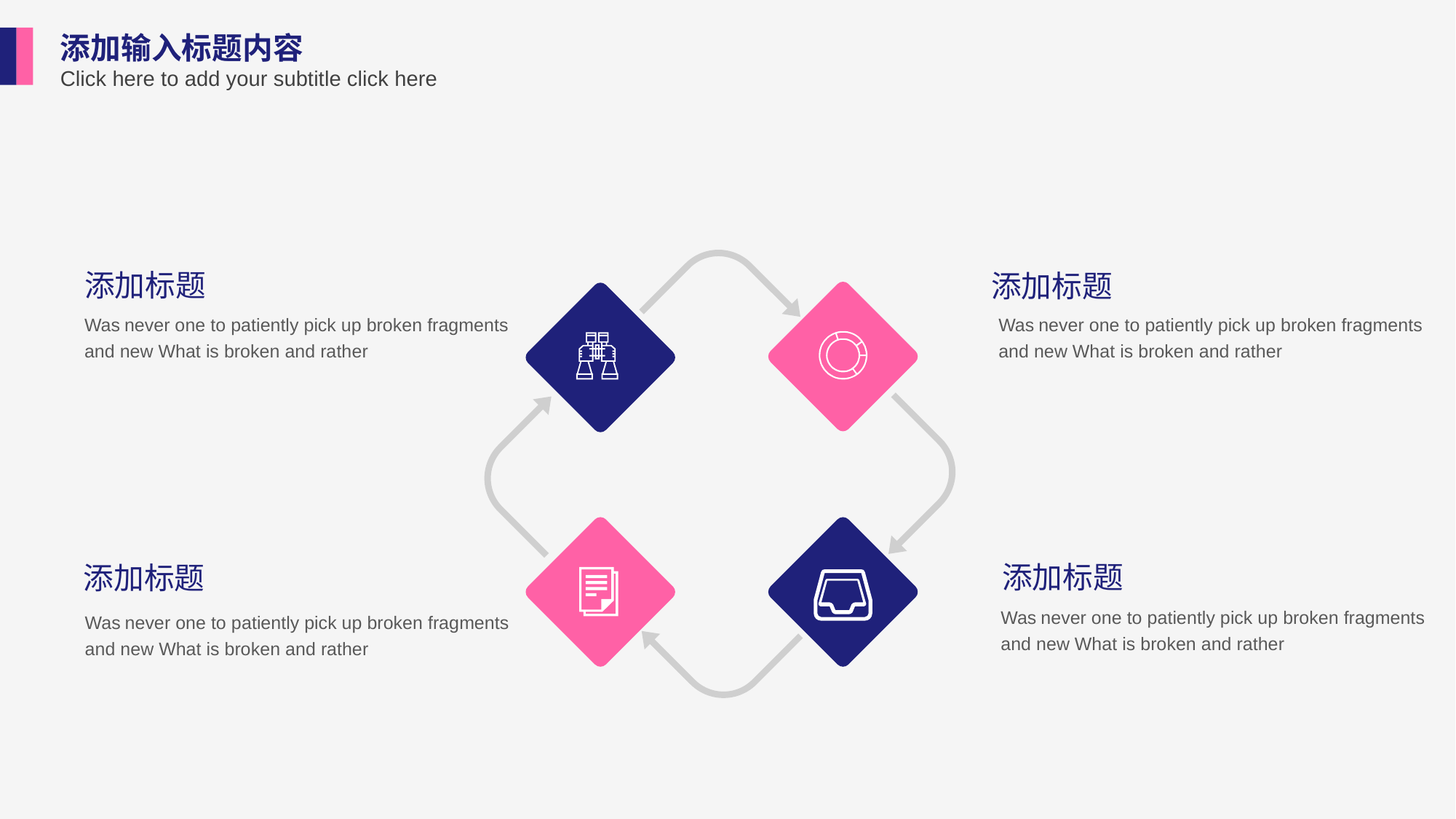

添加输入标题内容

Click here to add your subtitle click here

添加标题
添加标题

Was never one to patiently pick up broken fragments and new What is broken and rather
Was never one to patiently pick up broken fragments and new What is broken and rather

添加标题
添加标题

Was never one to patiently pick up broken fragments and new What is broken and rather
Was never one to patiently pick up broken fragments and new What is broken and rather